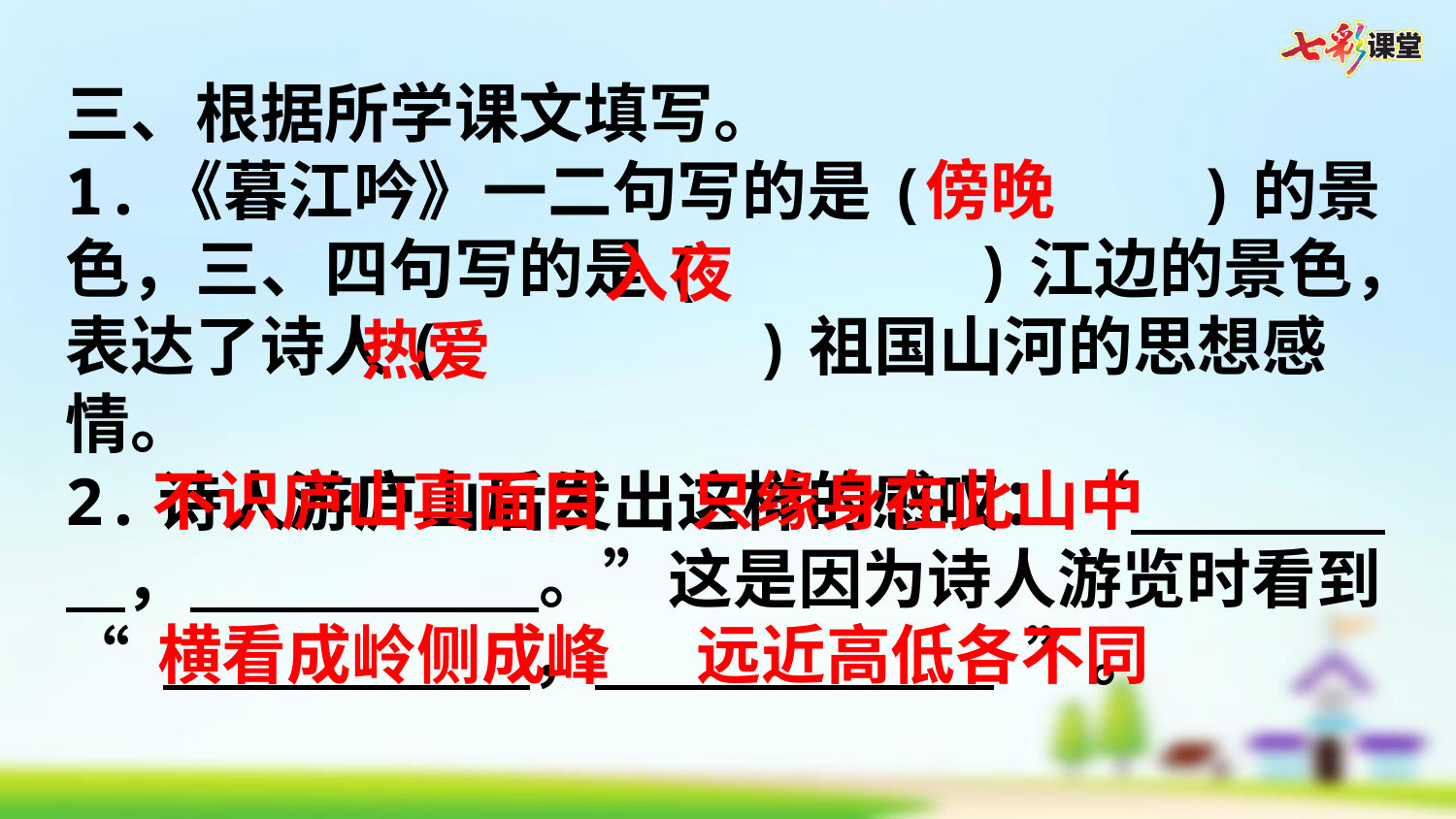

三、根据所学课文填写。
1.《暮江吟》一二句写的是(       )的景色，三、四句写的是(       )江边的景色，表达了诗人(        )祖国山河的思想感情。
2.诗人游庐山后发出这样的感叹：“               ，              。”这是因为诗人游览时看到“               ，                ”。
傍晚
入夜
热爱
不识庐山真面目
只缘身在此山中
横看成岭侧成峰
远近高低各不同